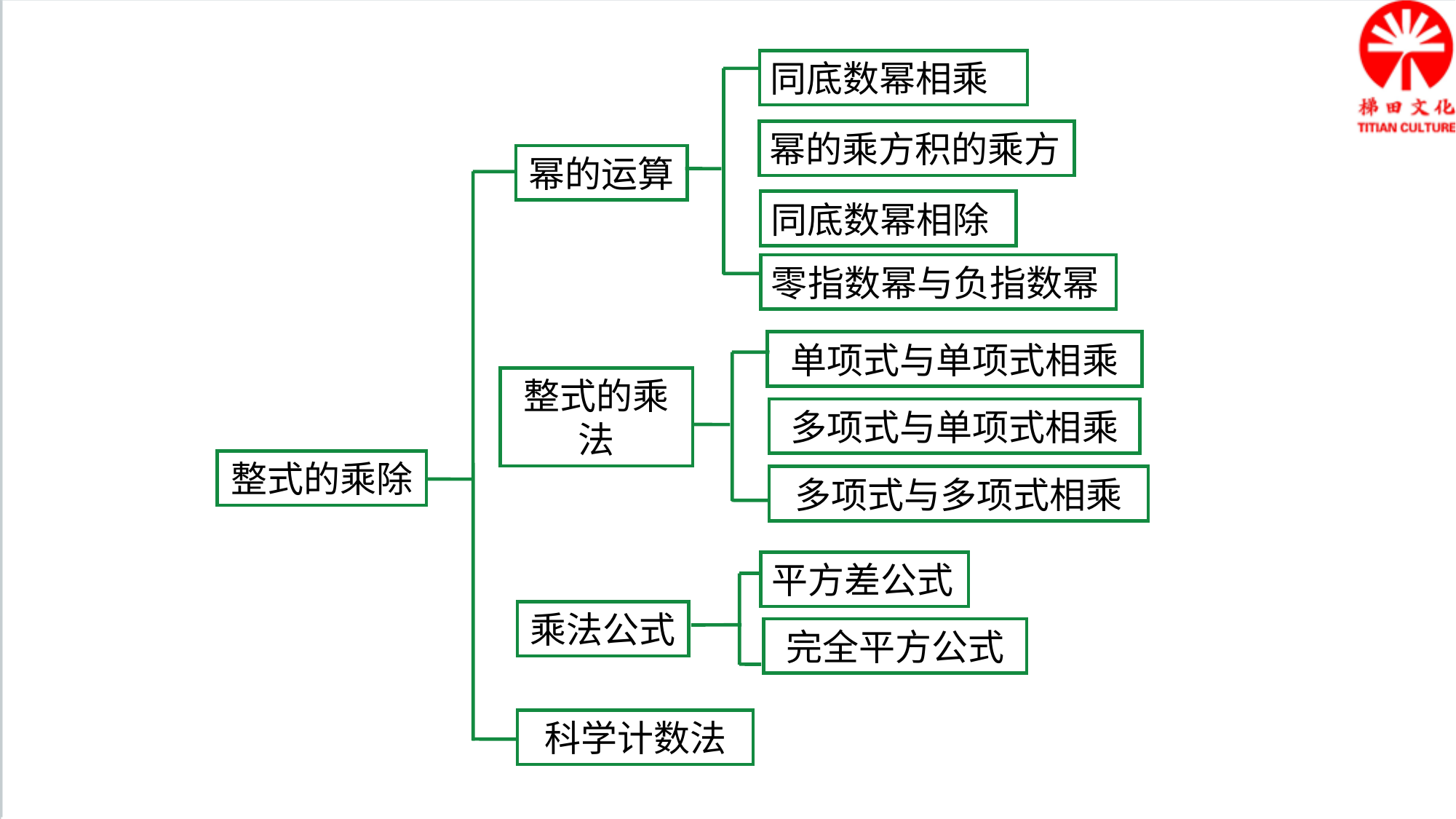

同底数幂相乘

幂的乘方积的乘方
幂的运算

同底数幂相除
零指数幂与负指数幂
单项式与单项式相乘

整式的乘法
多项式与单项式相乘
整式的乘除
多项式与多项式相乘
平方差公式

乘法公式
完全平方公式
科学计数法